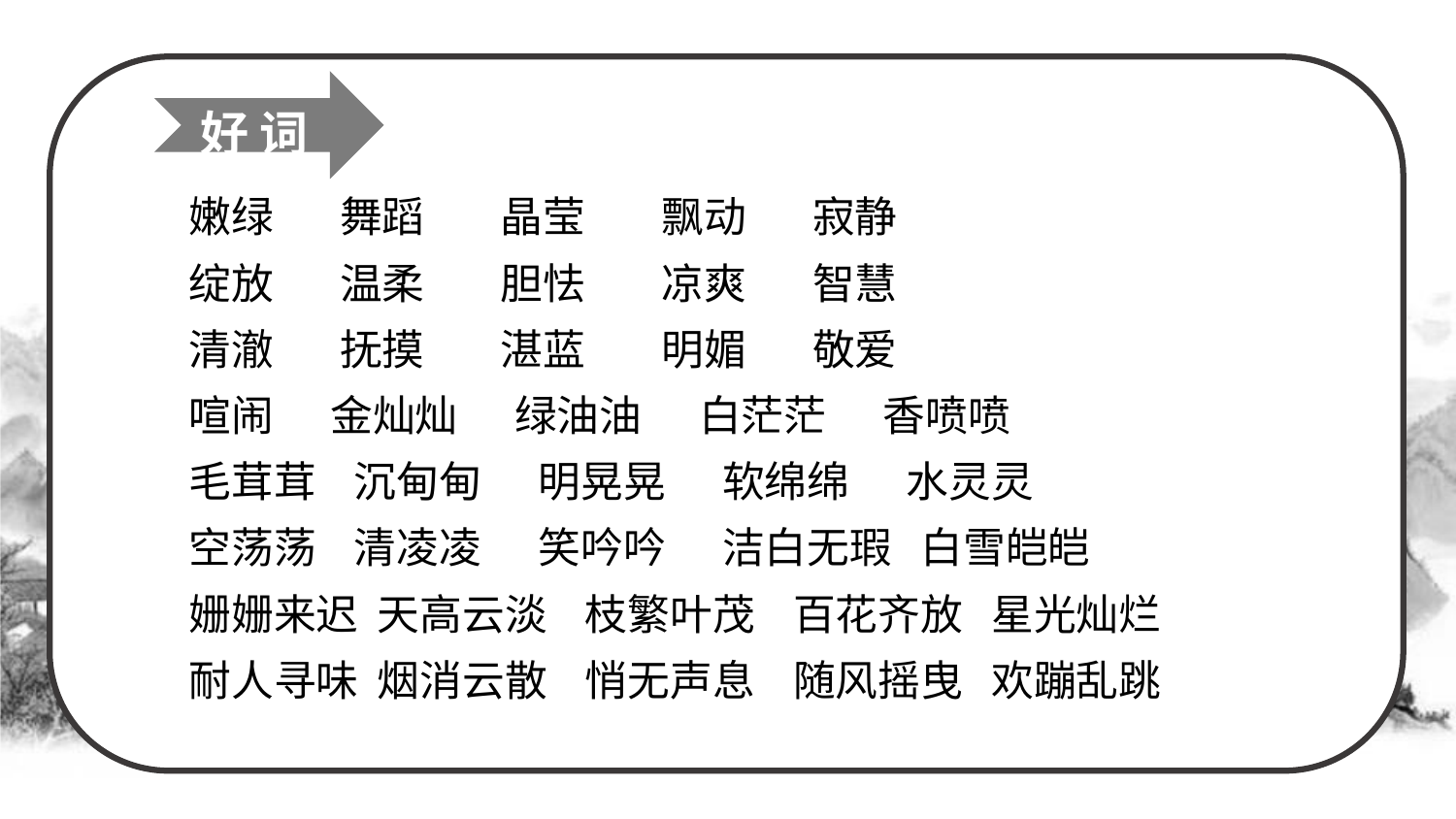

好 词
嫩绿       舞蹈        晶莹        飘动       寂静
绽放       温柔        胆怯        凉爽       智慧
清澈       抚摸        湛蓝        明媚       敬爱
喧闹      金灿灿      绿油油      白茫茫      香喷喷
毛茸茸    沉甸甸      明晃晃      软绵绵      水灵灵
空荡荡    清凌凌      笑吟吟      洁白无瑕   白雪皑皑
姗姗来迟  天高云淡    枝繁叶茂    百花齐放   星光灿烂
耐人寻味  烟消云散    悄无声息    随风摇曳   欢蹦乱跳